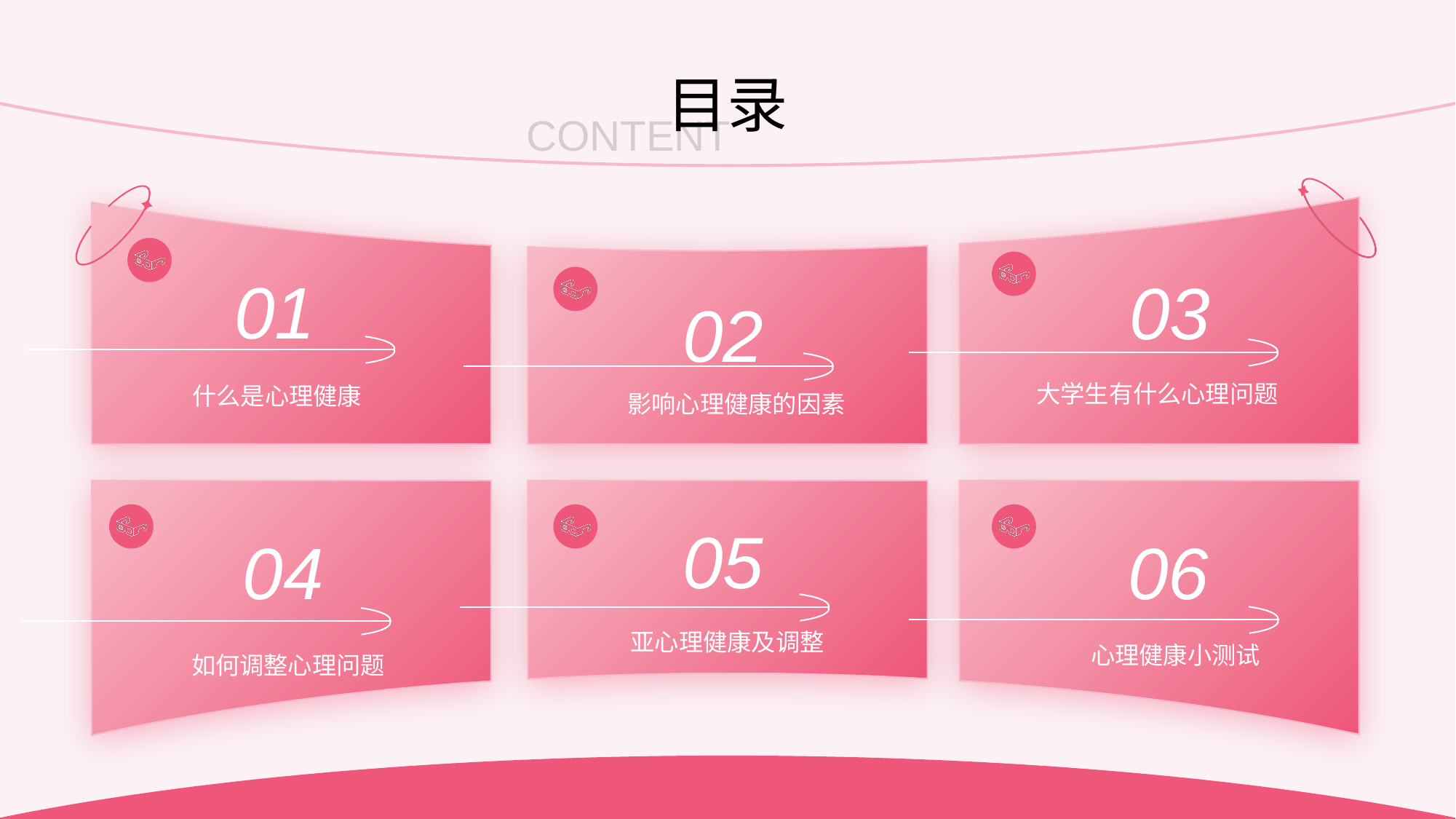

01
03
02
大学生有什么心理问题
什么是心理健康
影响心理健康的因素

05
06
04
亚心理健康及调整
心理健康小测试
如何调整心理问题